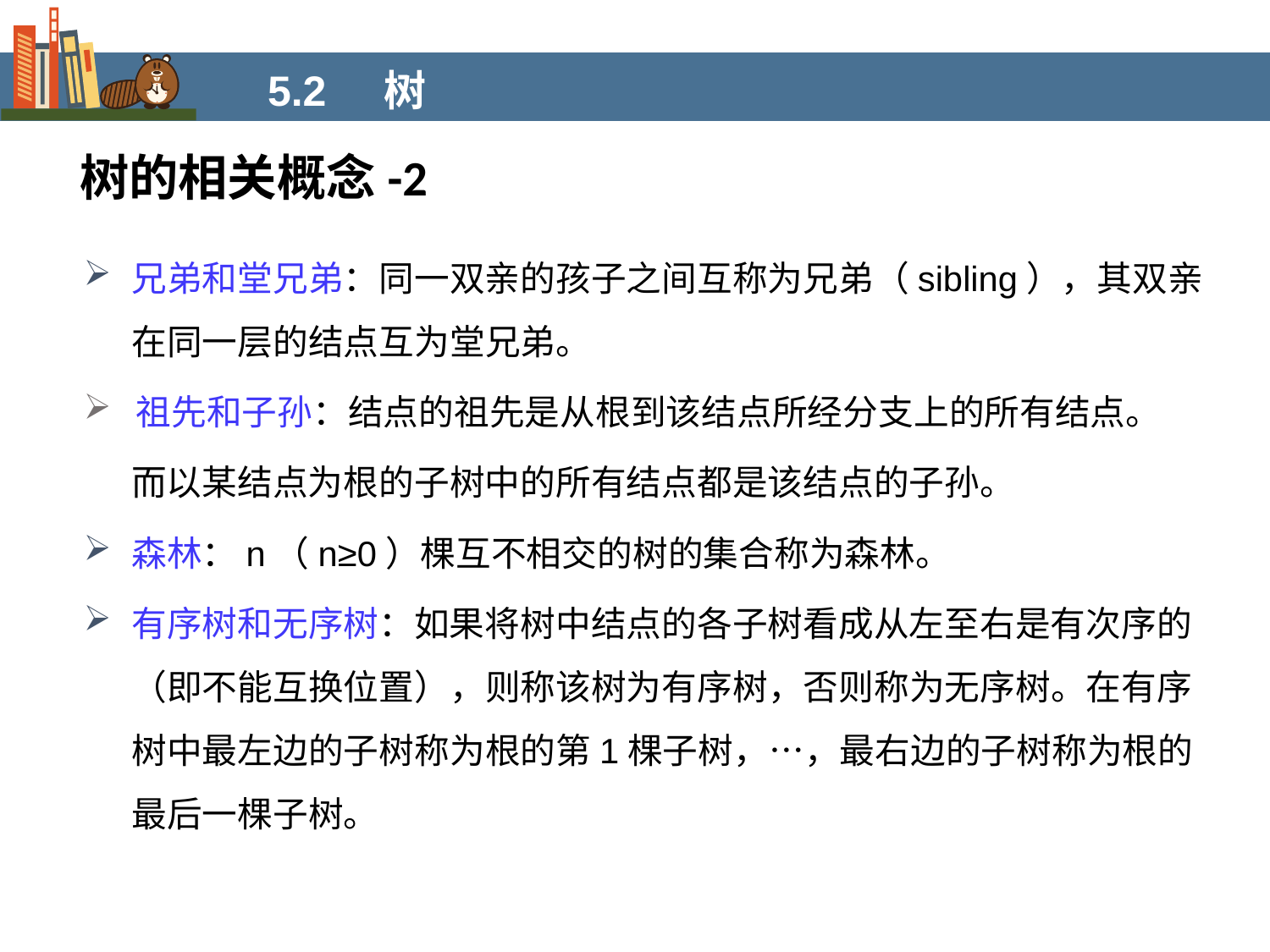

5.2    树
树的相关概念-2

兄弟和堂兄弟：同一双亲的孩子之间互称为兄弟（sibling），其双亲在同一层的结点互为堂兄弟。
  祖先和子孙：结点的祖先是从根到该结点所经分支上的所有结点。
     而以某结点为根的子树中的所有结点都是该结点的子孙。
森林：n（n≥0）棵互不相交的树的集合称为森林。
有序树和无序树：如果将树中结点的各子树看成从左至右是有次序的（即不能互换位置），则称该树为有序树，否则称为无序树。在有序树中最左边的子树称为根的第1棵子树，…，最右边的子树称为根的最后一棵子树。